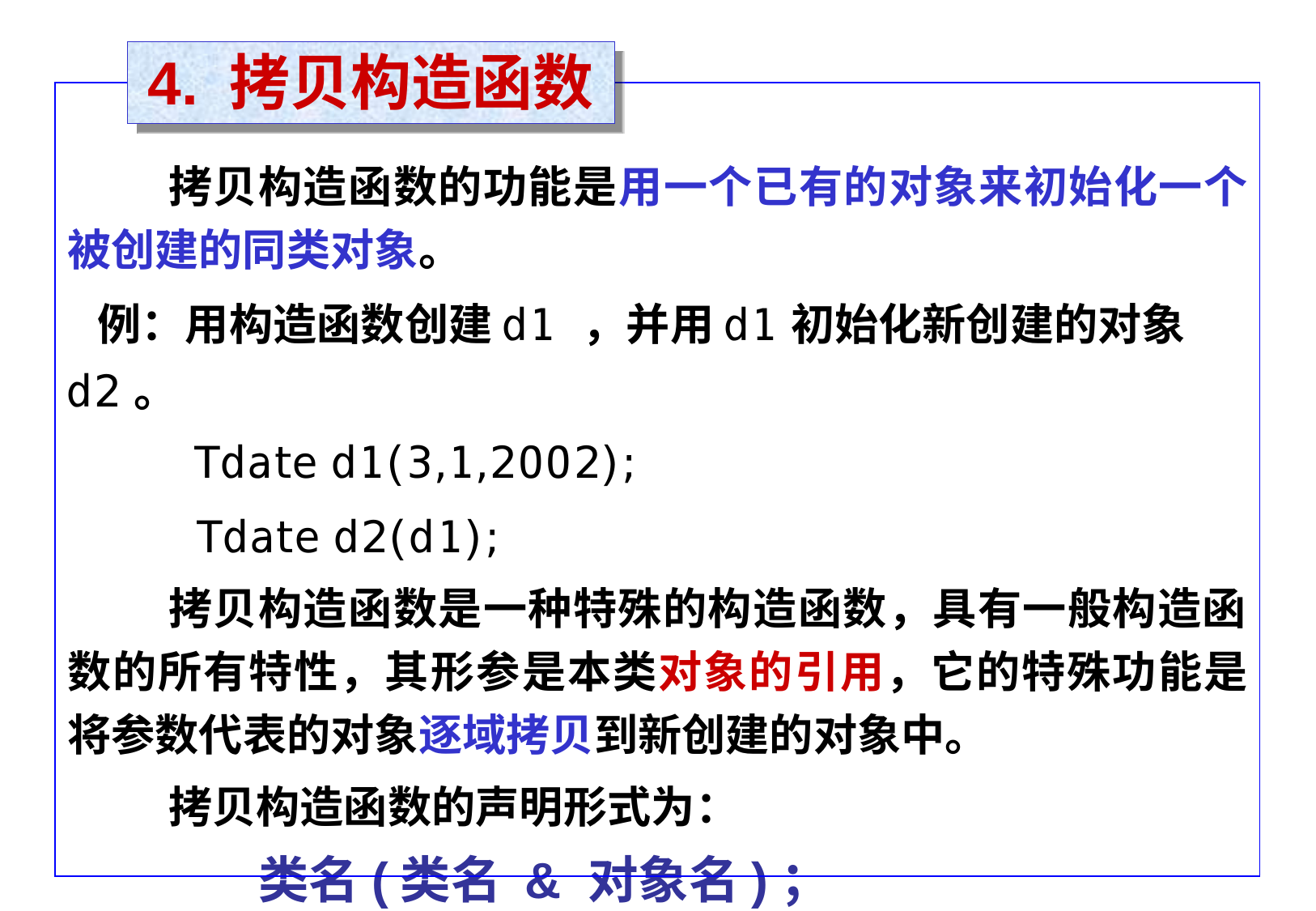

# 4. 拷贝构造函数

拷贝构造函数的功能是用一个已有的对象来初始化一个被创建的同类对象。
  例：用构造函数创建d1 ，并用d1初始化新创建的对象d2。
  Tdate d1(3,1,2002);
          Tdate d2(d1);
拷贝构造函数是一种特殊的构造函数，具有一般构造函数的所有特性，其形参是本类对象的引用，它的特殊功能是将参数代表的对象逐域拷贝到新创建的对象中。
拷贝构造函数的声明形式为：
        类名(类名 & 对象名)；